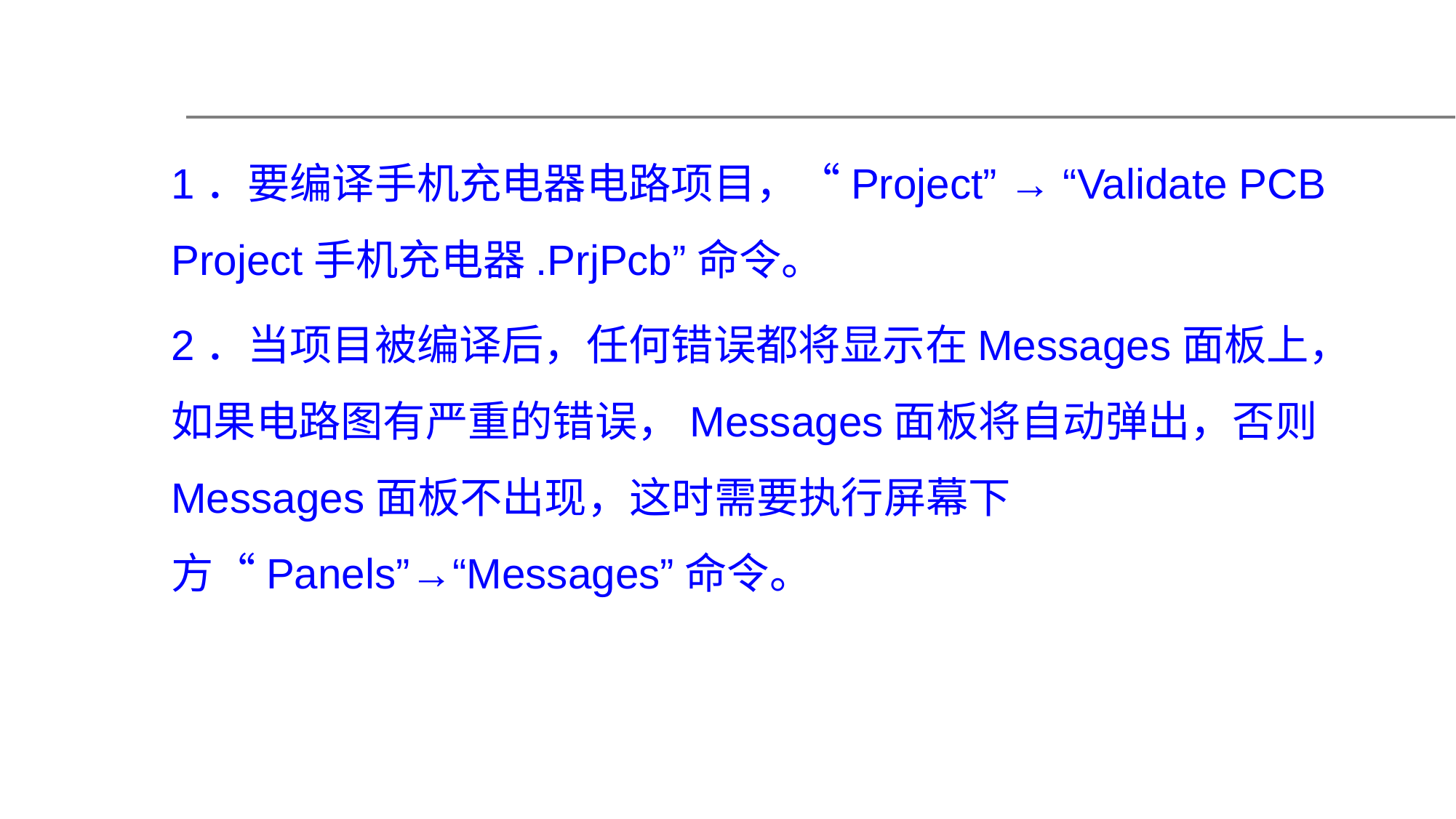

1．要编译手机充电器电路项目，“Project” → “Validate PCB Project手机充电器.PrjPcb”命令。
2．当项目被编译后，任何错误都将显示在Messages面板上，如果电路图有严重的错误，Messages面板将自动弹出，否则Messages面板不出现，这时需要执行屏幕下方“Panels”→“Messages”命令。